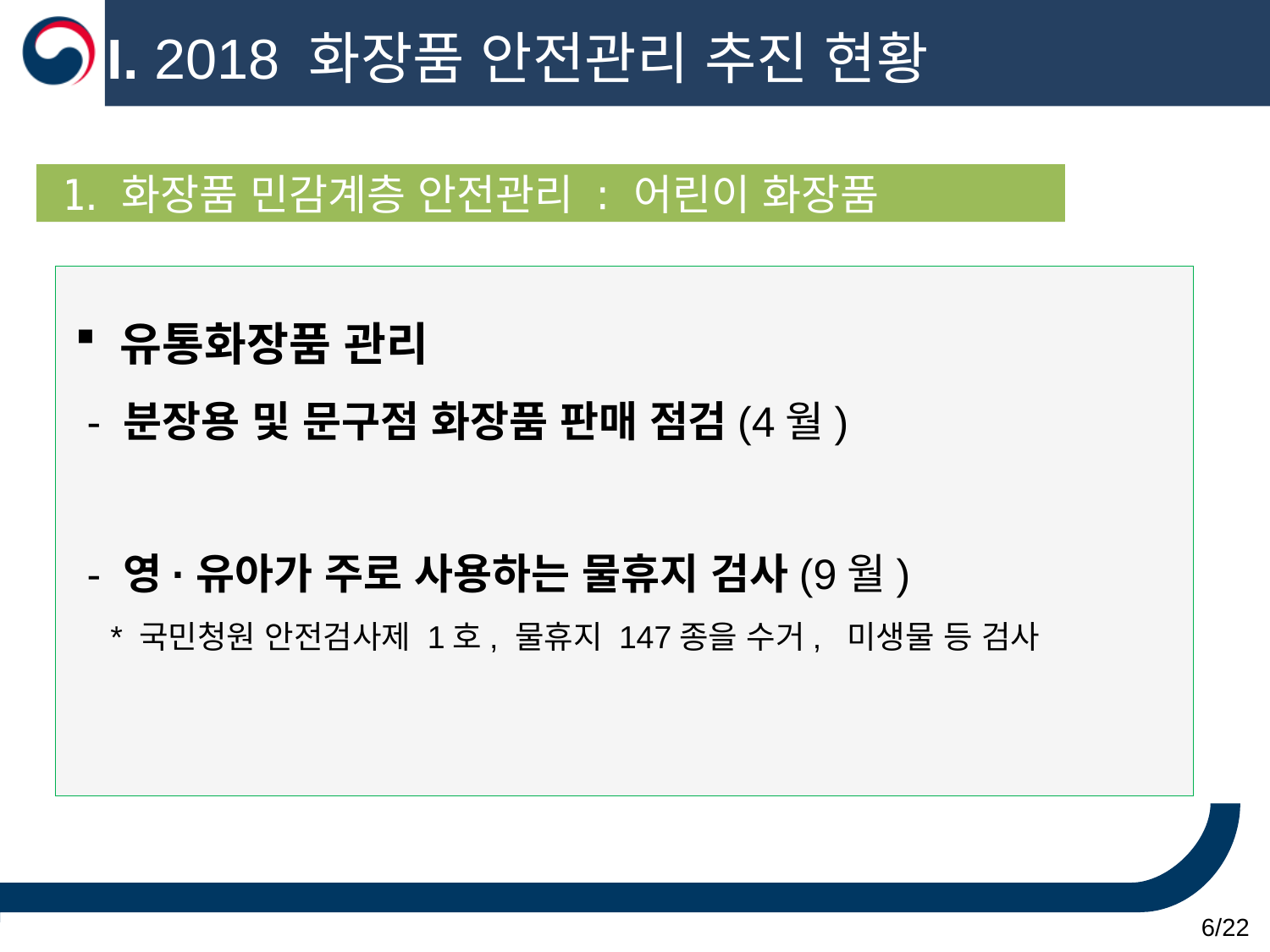

I. 2018 화장품 안전관리 추진 현황
 1. 화장품 민감계층 안전관리 : 어린이 화장품

 유통화장품 관리
 - 분장용 및 문구점 화장품 판매 점검(4월)

 - 영·유아가 주로 사용하는 물휴지 검사(9월)
    * 국민청원 안전검사제 1호, 물휴지 147종을 수거,  미생물 등 검사

  6/22